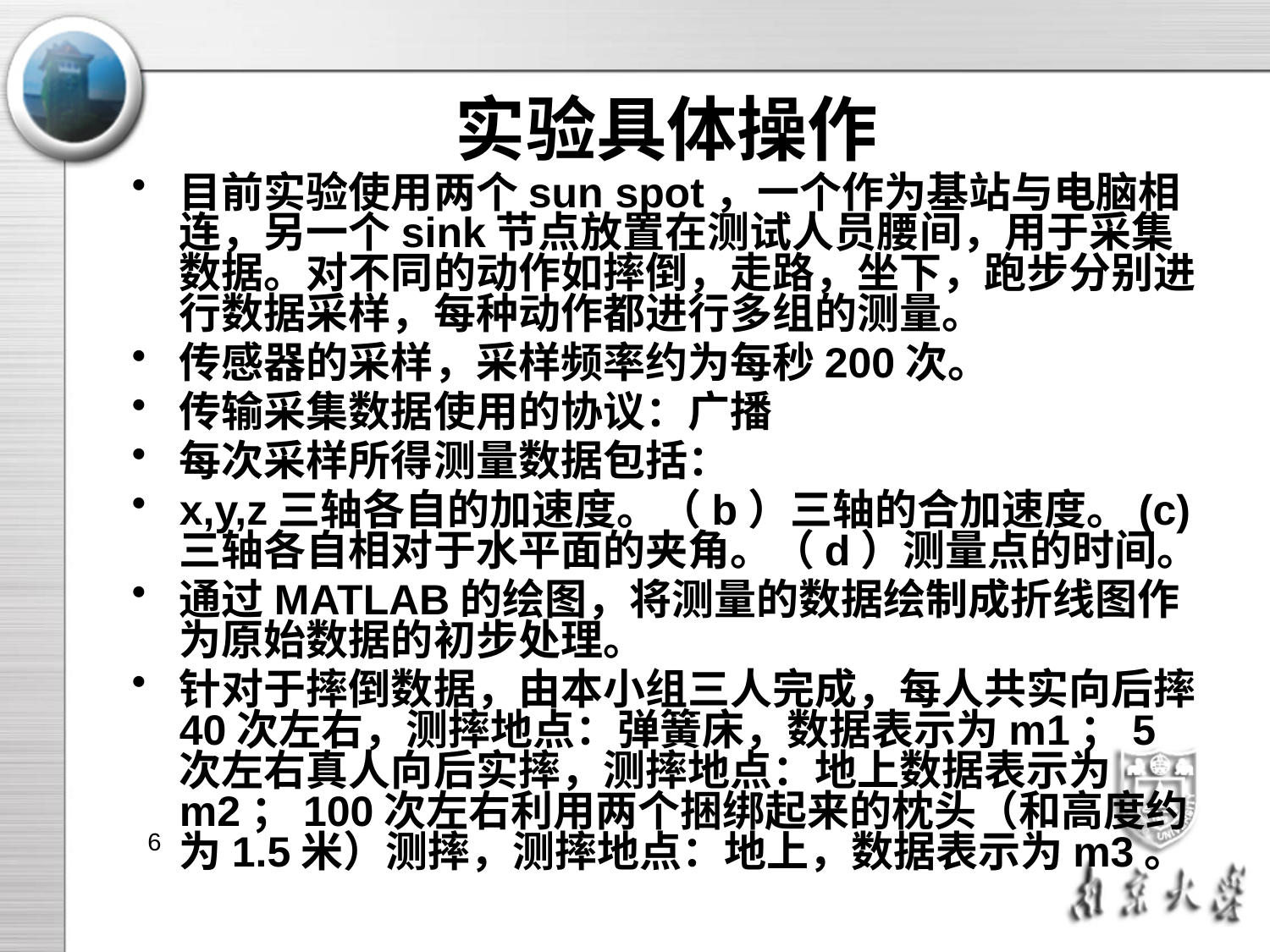

# 实验具体操作
目前实验使用两个sun spot，一个作为基站与电脑相连，另一个sink节点放置在测试人员腰间，用于采集数据。对不同的动作如摔倒，走路，坐下，跑步分别进行数据采样，每种动作都进行多组的测量。
传感器的采样，采样频率约为每秒200次。
传输采集数据使用的协议：广播
每次采样所得测量数据包括：
x,y,z三轴各自的加速度。（b）三轴的合加速度。(c)三轴各自相对于水平面的夹角。（d）测量点的时间。
通过MATLAB的绘图，将测量的数据绘制成折线图作为原始数据的初步处理。
针对于摔倒数据，由本小组三人完成，每人共实向后摔40次左右，测摔地点：弹簧床，数据表示为m1；5次左右真人向后实摔，测摔地点：地上数据表示为m2；100次左右利用两个捆绑起来的枕头（和高度约为1.5米）测摔，测摔地点：地上，数据表示为m3。
6